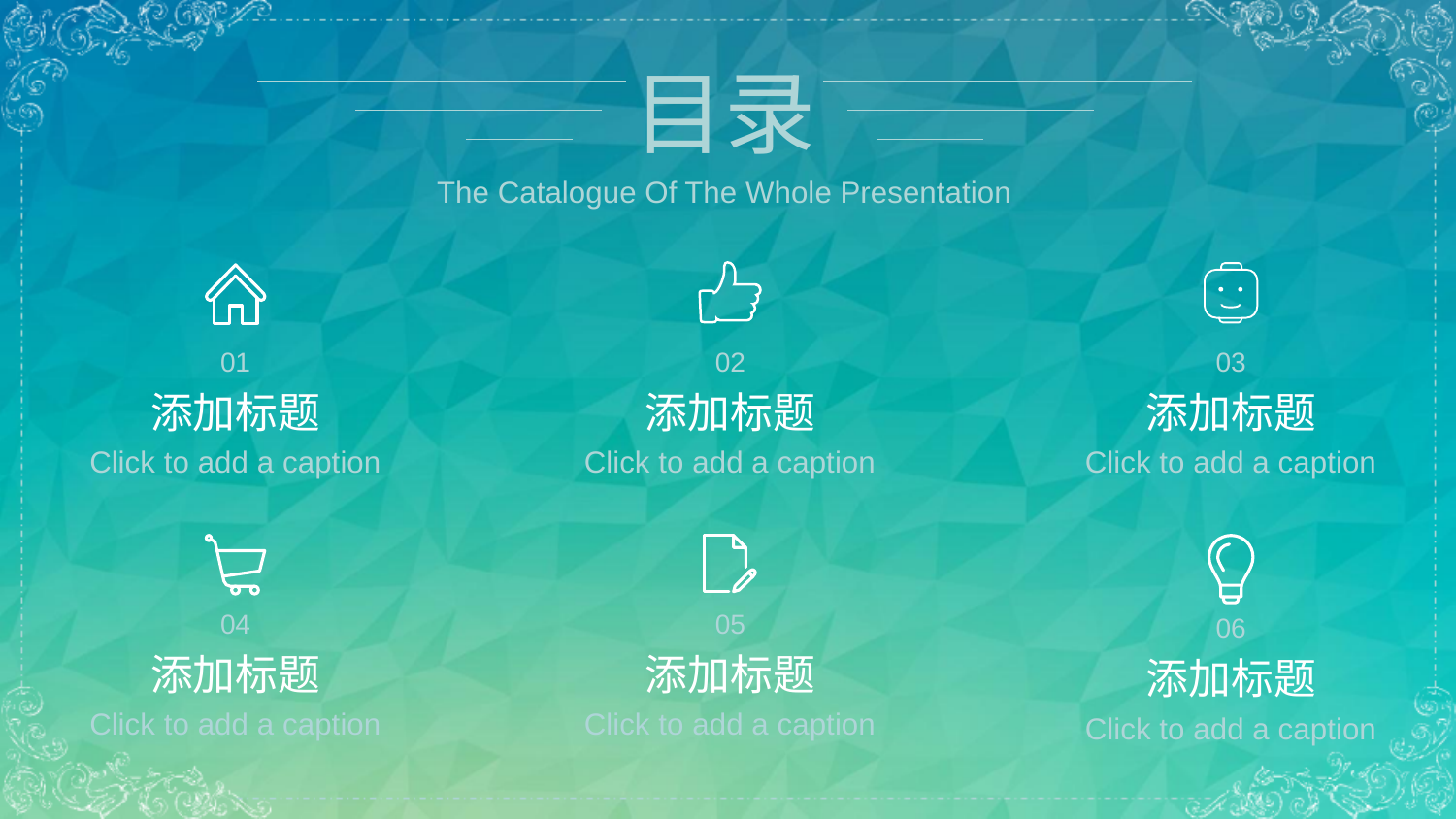

目录
The Catalogue Of The Whole Presentation

01
添加标题
Click to add a caption
02
添加标题
Click to add a caption
03
添加标题
Click to add a caption

05
添加标题
Click to add a caption
04
添加标题
Click to add a caption
06
添加标题
Click to add a caption